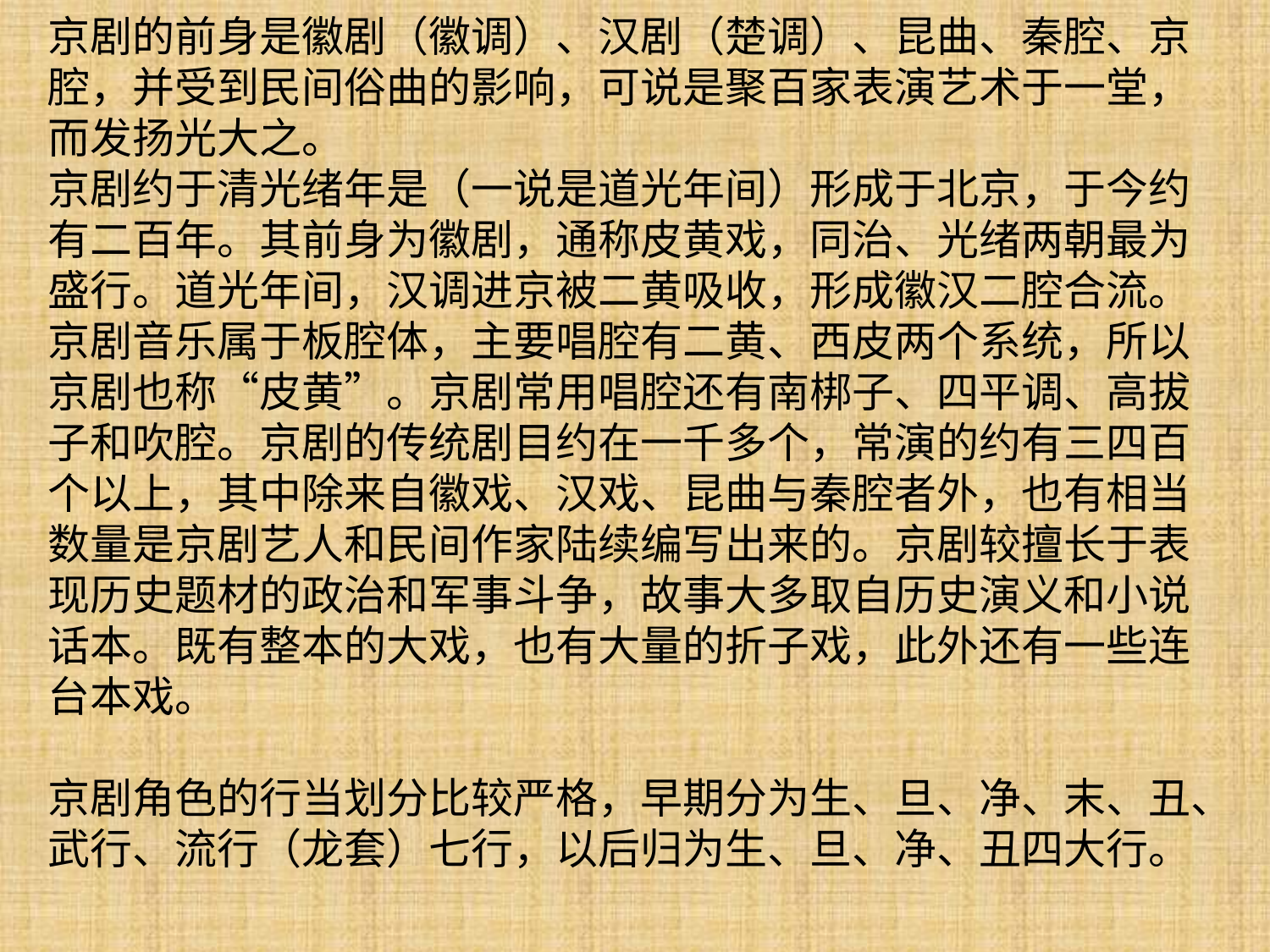

京剧的前身是徽剧（徽调）、汉剧（楚调）、昆曲、秦腔、京腔，并受到民间俗曲的影响，可说是聚百家表演艺术于一堂，而发扬光大之。
京剧约于清光绪年是（一说是道光年间）形成于北京，于今约有二百年。其前身为徽剧，通称皮黄戏，同治、光绪两朝最为盛行。道光年间，汉调进京被二黄吸收，形成徽汉二腔合流。
京剧音乐属于板腔体，主要唱腔有二黄、西皮两个系统，所以京剧也称“皮黄”。京剧常用唱腔还有南梆子、四平调、高拔子和吹腔。京剧的传统剧目约在一千多个，常演的约有三四百个以上，其中除来自徽戏、汉戏、昆曲与秦腔者外，也有相当数量是京剧艺人和民间作家陆续编写出来的。京剧较擅长于表现历史题材的政治和军事斗争，故事大多取自历史演义和小说话本。既有整本的大戏，也有大量的折子戏，此外还有一些连台本戏。

京剧角色的行当划分比较严格，早期分为生、旦、净、末、丑、武行、流行（龙套）七行，以后归为生、旦、净、丑四大行。